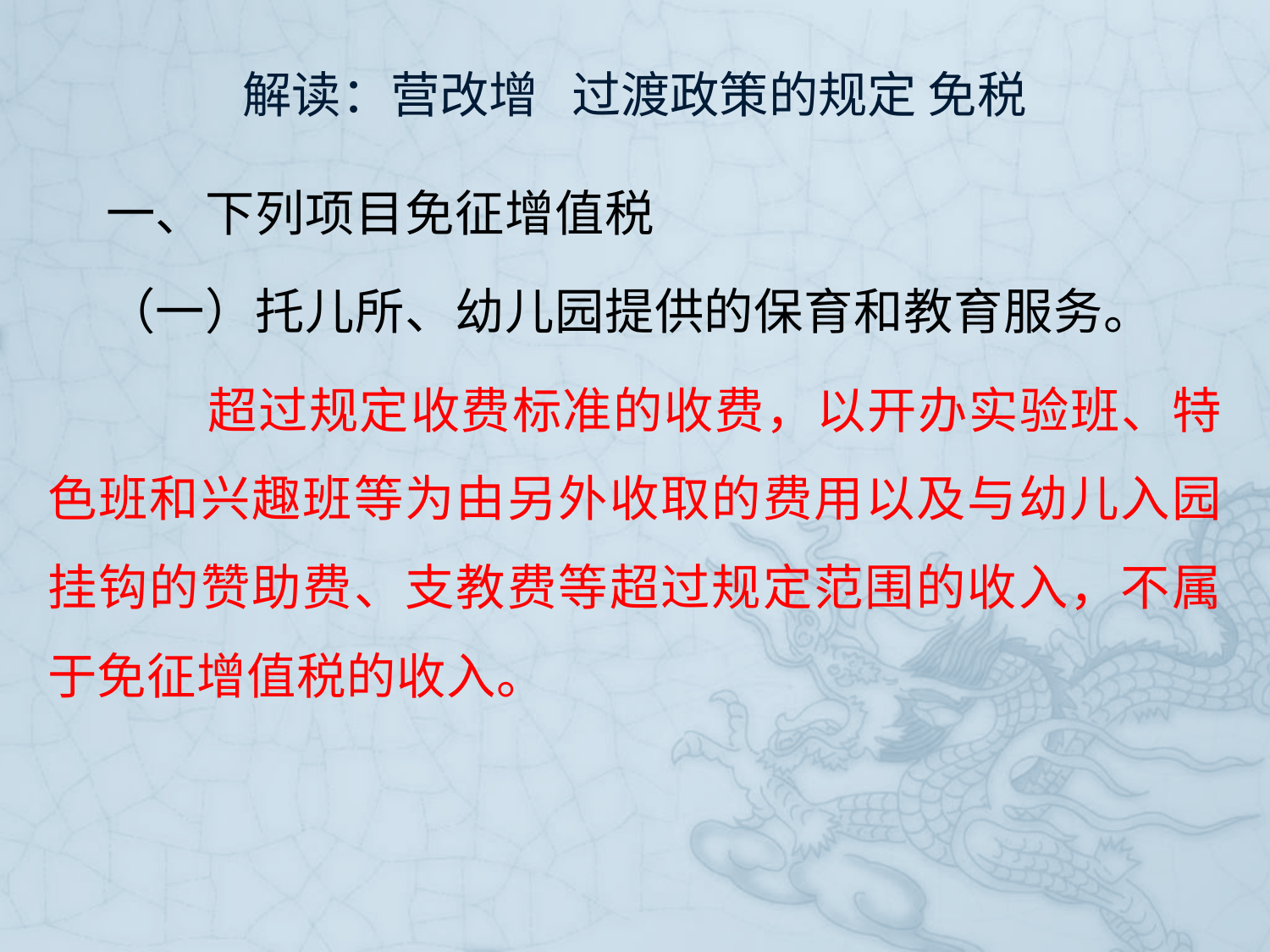

# 解读：营改增   过渡政策的规定 免税
一、下列项目免征增值税
（一）托儿所、幼儿园提供的保育和教育服务。
　　超过规定收费标准的收费，以开办实验班、特色班和兴趣班等为由另外收取的费用以及与幼儿入园挂钩的赞助费、支教费等超过规定范围的收入，不属于免征增值税的收入。